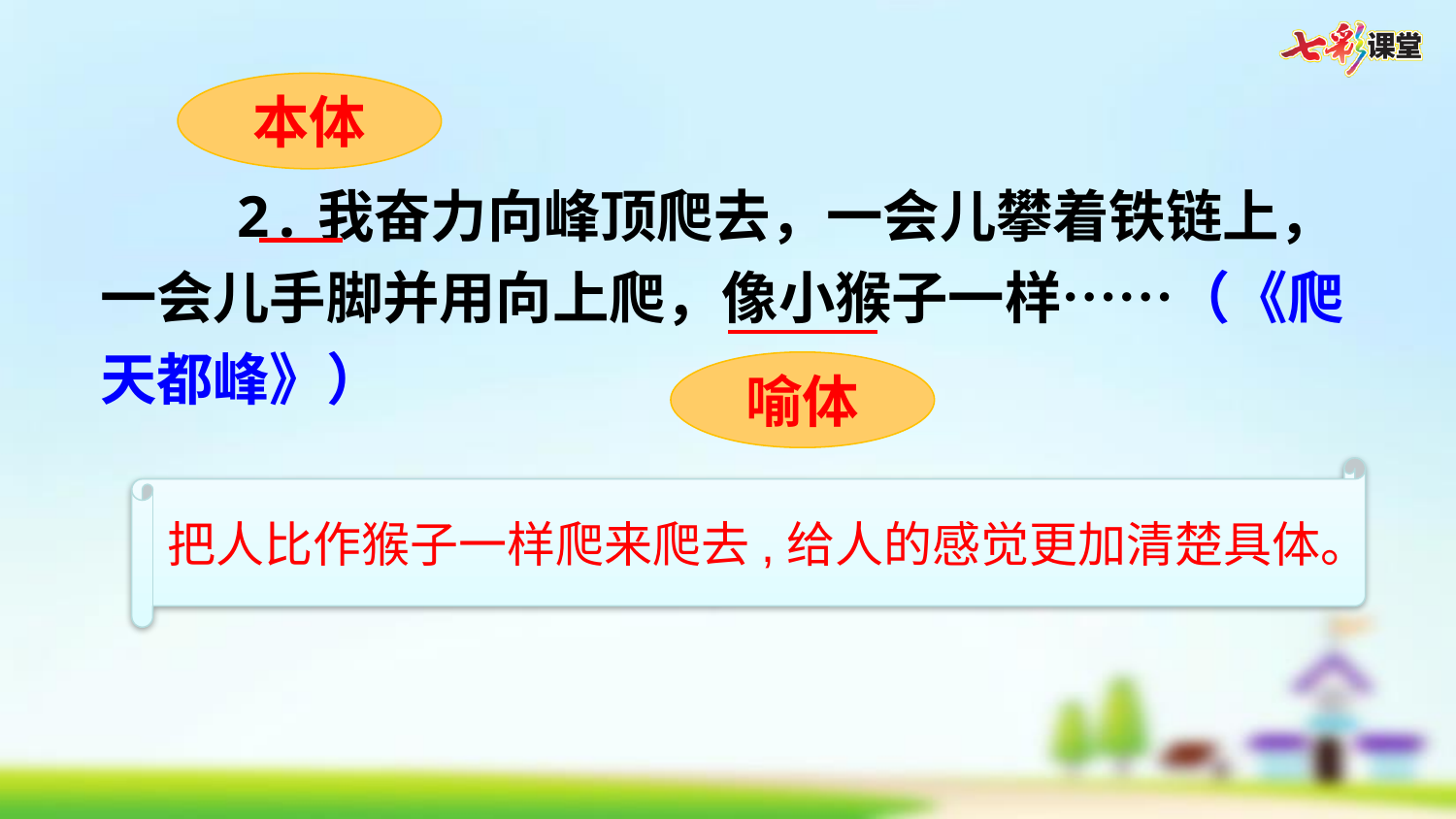

本体
    2.我奋力向峰顶爬去，一会儿攀着铁链上，一会儿手脚并用向上爬，像小猴子一样……（《爬天都峰》）
喻体
把人比作猴子一样爬来爬去,给人的感觉更加清楚具体。